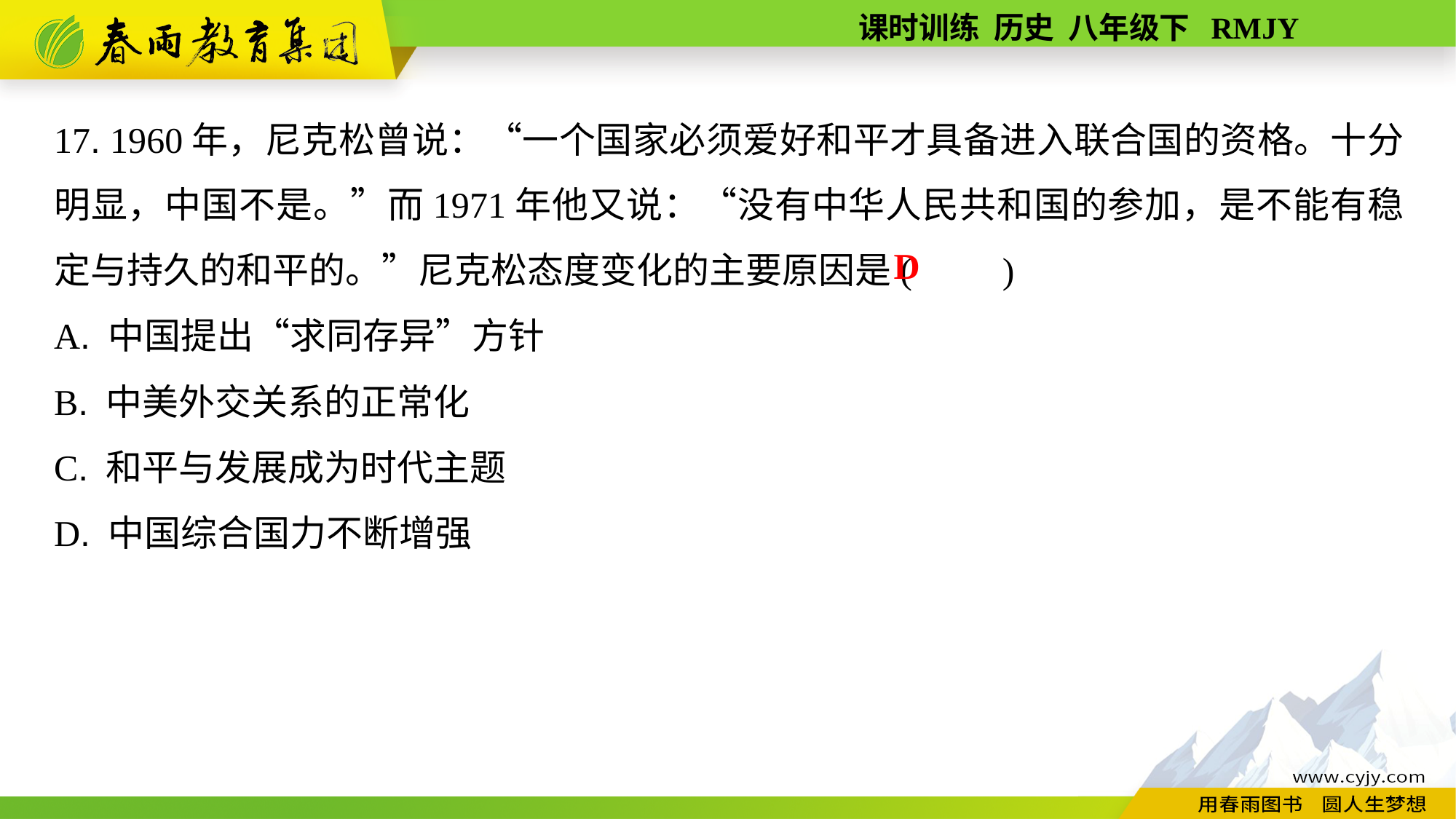

17. 1960年，尼克松曾说：“一个国家必须爱好和平才具备进入联合国的资格。十分明显，中国不是。”而1971年他又说：“没有中华人民共和国的参加，是不能有稳定与持久的和平的。”尼克松态度变化的主要原因是(　　)
A. 中国提出“求同存异”方针
B. 中美外交关系的正常化
C. 和平与发展成为时代主题
D. 中国综合国力不断增强
D